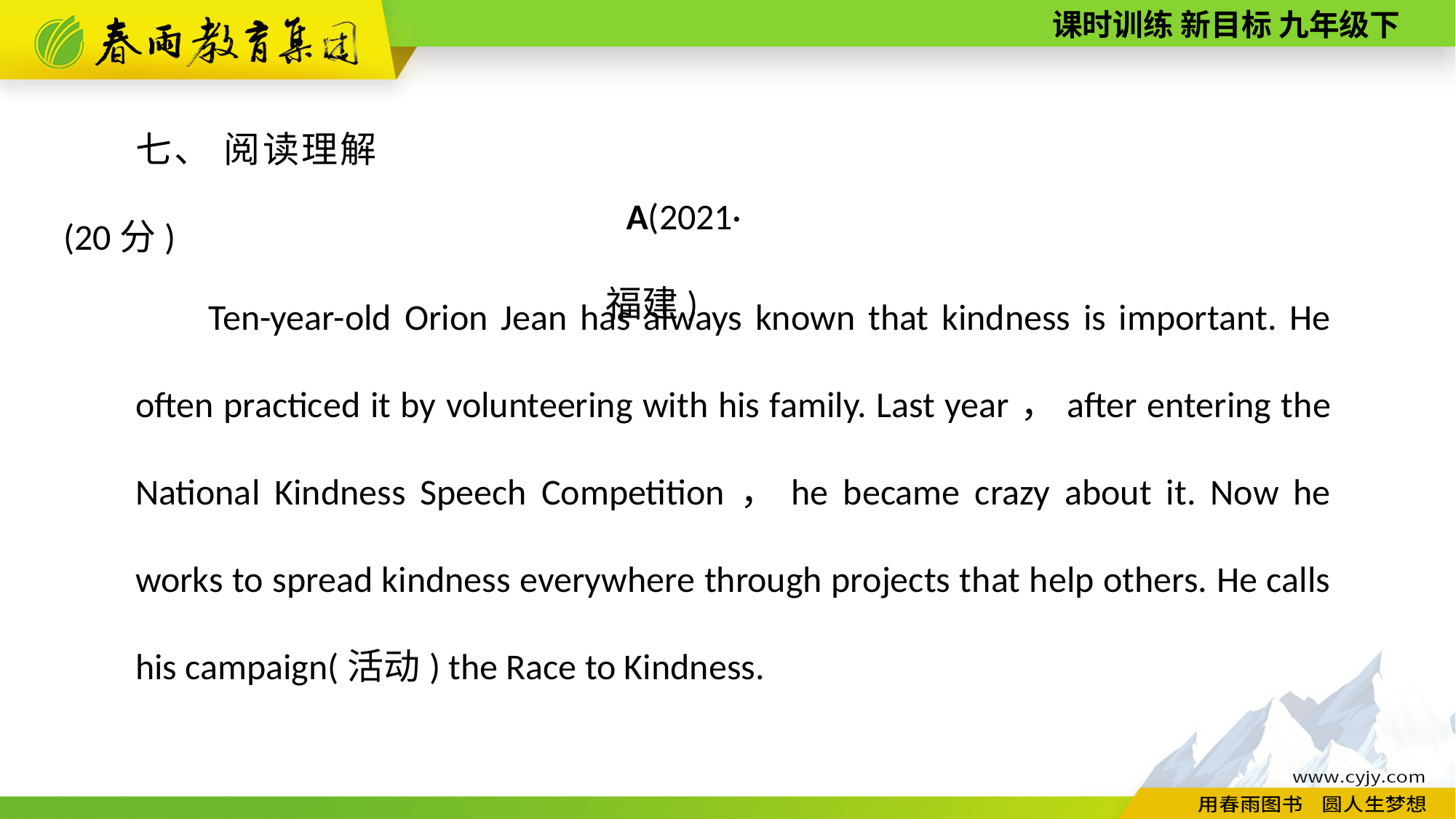

七、 阅读理解(20分)
A(2021·福建)
Ten-­year­-old Orion Jean has always known that kindness is important. He often practiced it by volunteering with his family. Last year，after entering the National Kindness Speech Competition，he became crazy about it. Now he works to spread kindness everywhere through projects that help others. He calls his campaign(活动) the Race to Kindness.